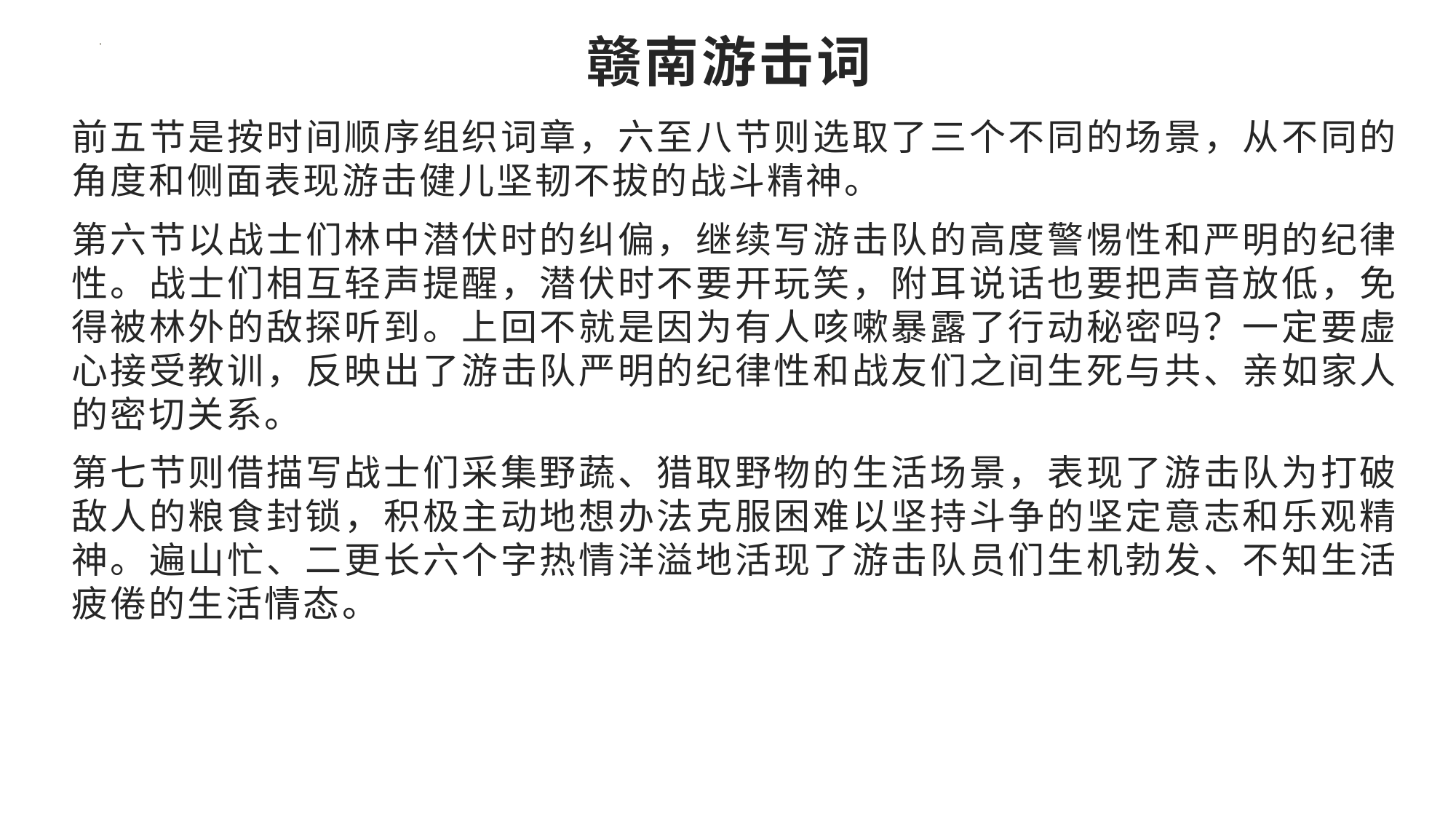

# 赣南游击词
前五节是按时间顺序组织词章，六至八节则选取了三个不同的场景，从不同的角度和侧面表现游击健儿坚韧不拔的战斗精神。
第六节以战士们林中潜伏时的纠偏，继续写游击队的高度警惕性和严明的纪律性。战士们相互轻声提醒，潜伏时不要开玩笑，附耳说话也要把声音放低，免得被林外的敌探听到。上回不就是因为有人咳嗽暴露了行动秘密吗？一定要虚心接受教训，反映出了游击队严明的纪律性和战友们之间生死与共、亲如家人的密切关系。
第七节则借描写战士们采集野蔬、猎取野物的生活场景，表现了游击队为打破敌人的粮食封锁，积极主动地想办法克服困难以坚持斗争的坚定意志和乐观精神。遍山忙、二更长六个字热情洋溢地活现了游击队员们生机勃发、不知生活疲倦的生活情态。